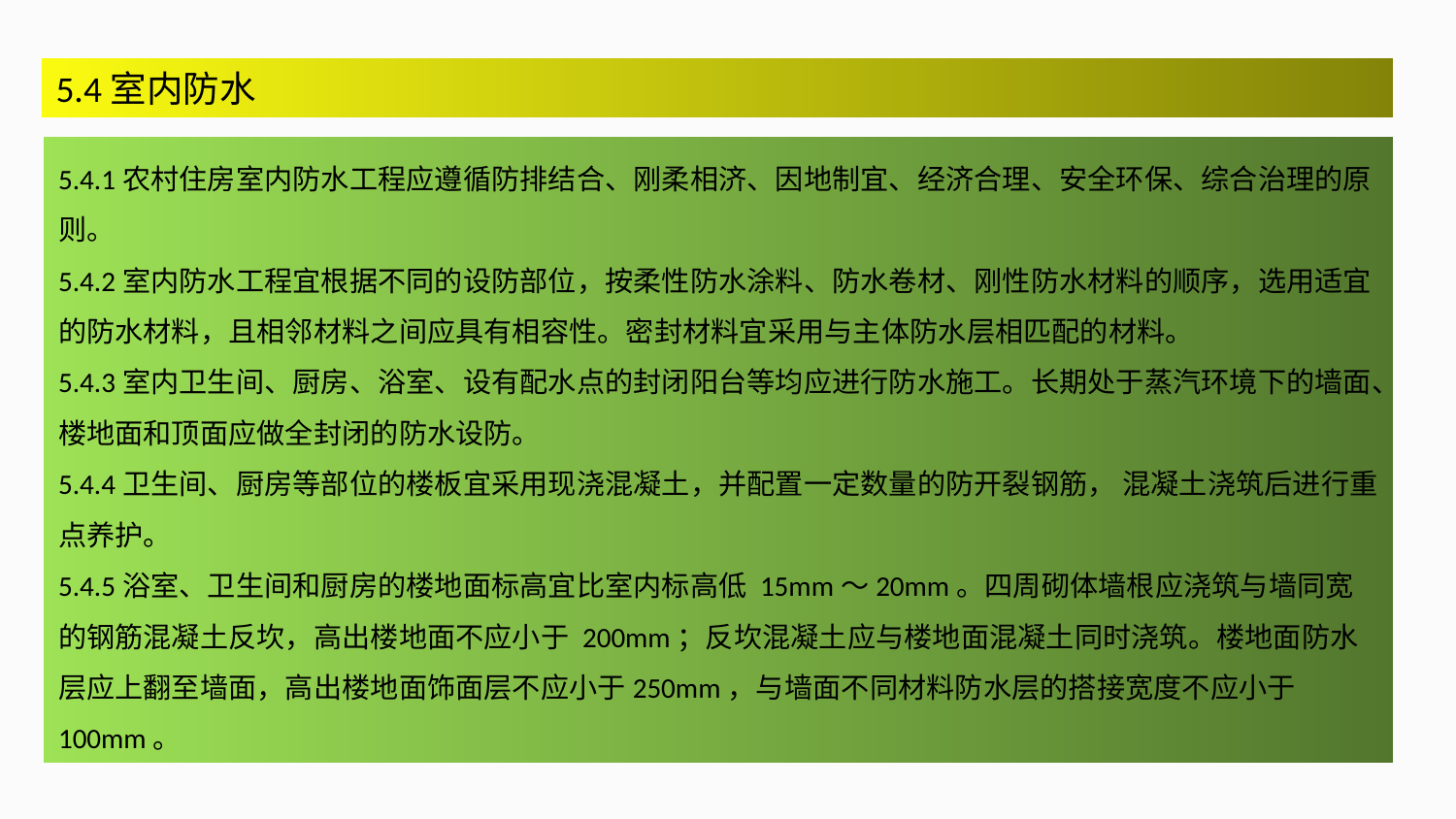

5.4室内防水
5.4.1农村住房室内防水工程应遵循防排结合、刚柔相济、因地制宜、经济合理、安全环保、综合治理的原则。
5.4.2室内防水工程宜根据不同的设防部位，按柔性防水涂料、防水卷材、刚性防水材料的顺序，选用适宜的防水材料，且相邻材料之间应具有相容性。密封材料宜采用与主体防水层相匹配的材料。
5.4.3室内卫生间、厨房、浴室、设有配水点的封闭阳台等均应进行防水施工。长期处于蒸汽环境下的墙面、楼地面和顶面应做全封闭的防水设防。
5.4.4卫生间、厨房等部位的楼板宜采用现浇混凝土，并配置一定数量的防开裂钢筋， 混凝土浇筑后进行重点养护。
5.4.5浴室、卫生间和厨房的楼地面标高宜比室内标高低 15mm～20mm。四周砌体墙根应浇筑与墙同宽的钢筋混凝土反坎，高出楼地面不应小于 200mm；反坎混凝土应与楼地面混凝土同时浇筑。楼地面防水层应上翻至墙面，高出楼地面饰面层不应小于250mm，与墙面不同材料防水层的搭接宽度不应小于 100mm。